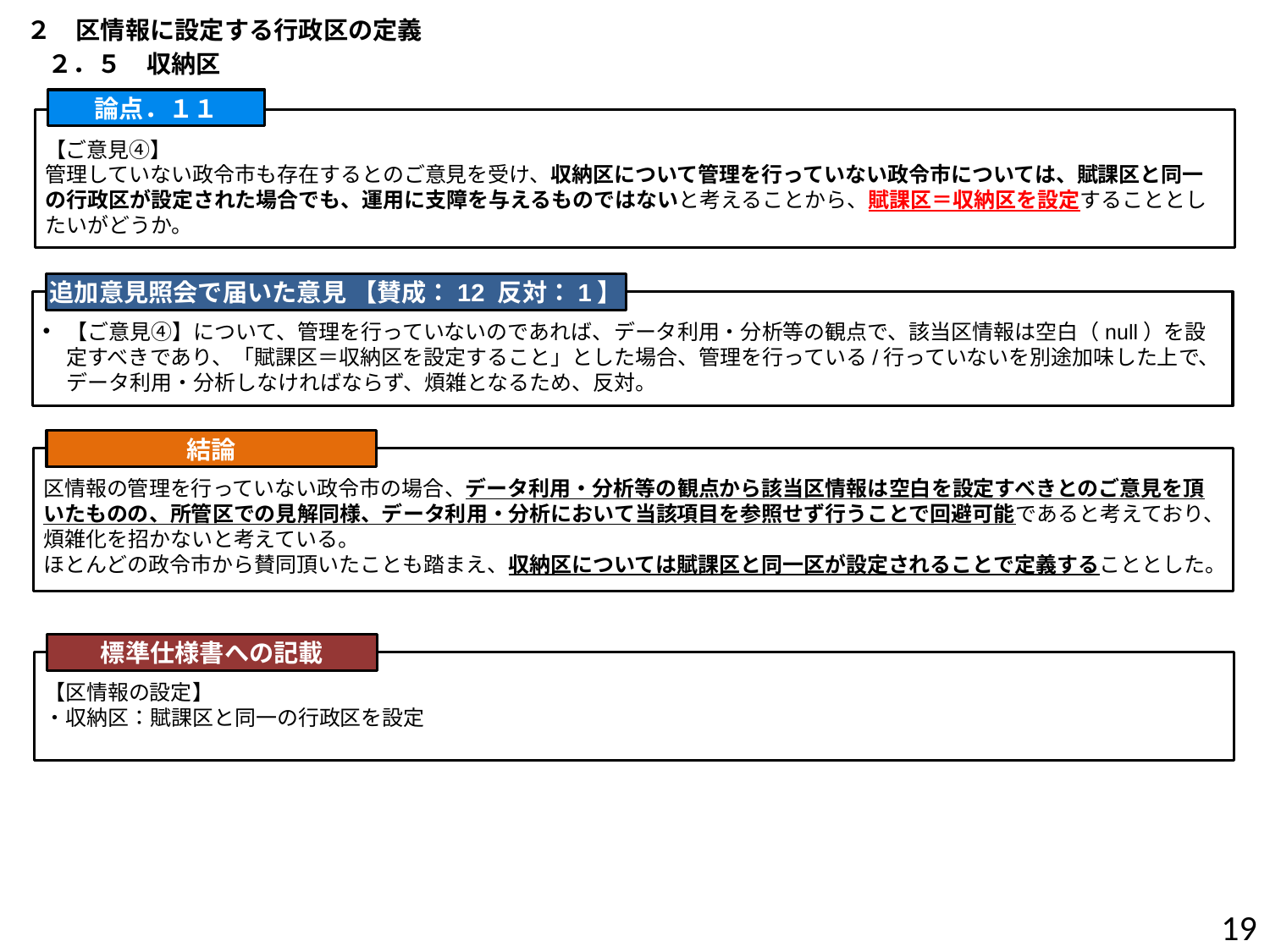

２　区情報に設定する行政区の定義
２．５　収納区
論点．１１

【ご意見④】
管理していない政令市も存在するとのご意見を受け、収納区について管理を行っていない政令市については、賦課区と同一の行政区が設定された場合でも、運用に支障を与えるものではないと考えることから、賦課区＝収納区を設定することとしたいがどうか。
追加意見照会で届いた意見 【賛成：12 反対：1】

【ご意見④】について、管理を行っていないのであれば、データ利用・分析等の観点で、該当区情報は空白（null）を設定すべきであり、「賦課区＝収納区を設定すること」とした場合、管理を行っている/行っていないを別途加味した上で、データ利用・分析しなければならず、煩雑となるため、反対。
結論

区情報の管理を行っていない政令市の場合、データ利用・分析等の観点から該当区情報は空白を設定すべきとのご意見を頂いたものの、所管区での見解同様、データ利用・分析において当該項目を参照せず行うことで回避可能であると考えており、煩雑化を招かないと考えている。
ほとんどの政令市から賛同頂いたことも踏まえ、収納区については賦課区と同一区が設定されることで定義することとした。
標準仕様書への記載

【区情報の設定】
・収納区：賦課区と同一の行政区を設定
19